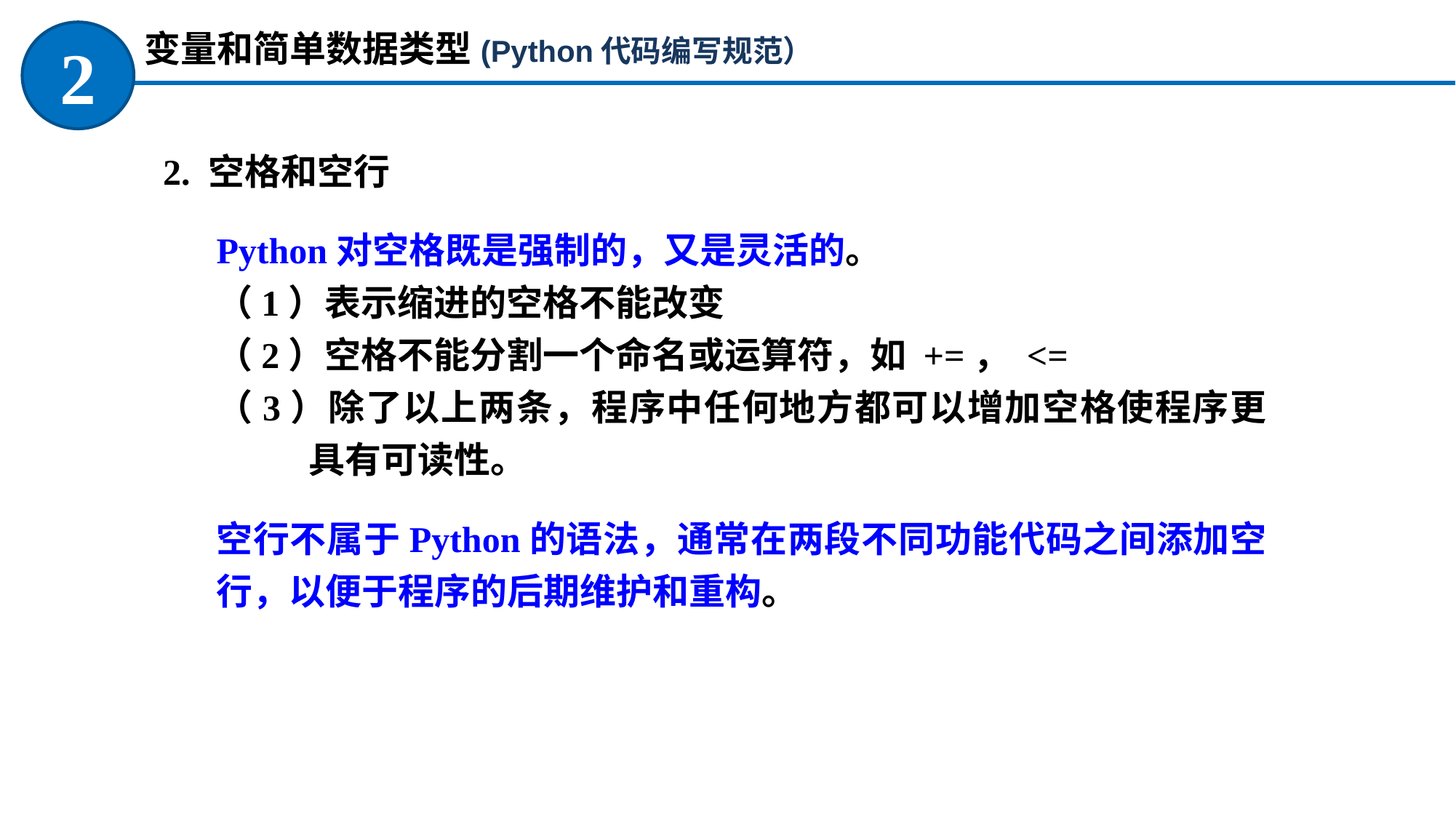

变量和简单数据类型(Python代码编写规范）
2
2. 空格和空行
Python对空格既是强制的，又是灵活的。
（1）表示缩进的空格不能改变
（2）空格不能分割一个命名或运算符，如 +=， <=
（3）除了以上两条，程序中任何地方都可以增加空格使程序更具有可读性。
空行不属于Python的语法，通常在两段不同功能代码之间添加空行，以便于程序的后期维护和重构。